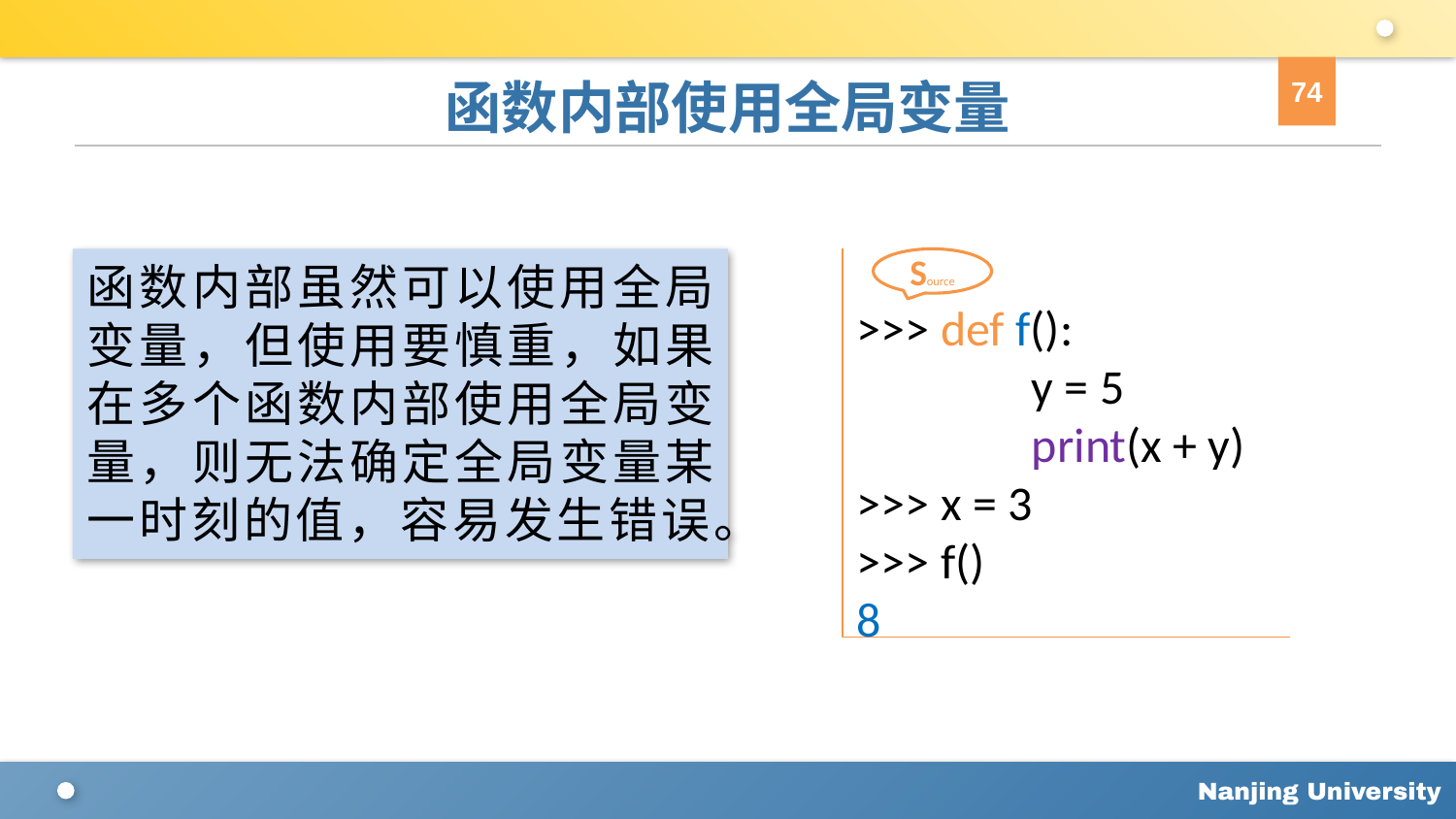

74
# 函数内部使用全局变量
函数内部虽然可以使用全局变量，但使用要慎重，如果在多个函数内部使用全局变量，则无法确定全局变量某一时刻的值，容易发生错误。

>>> def f():
                y = 5
                print(x + y)
>>> x = 3
>>> f()
8
Source